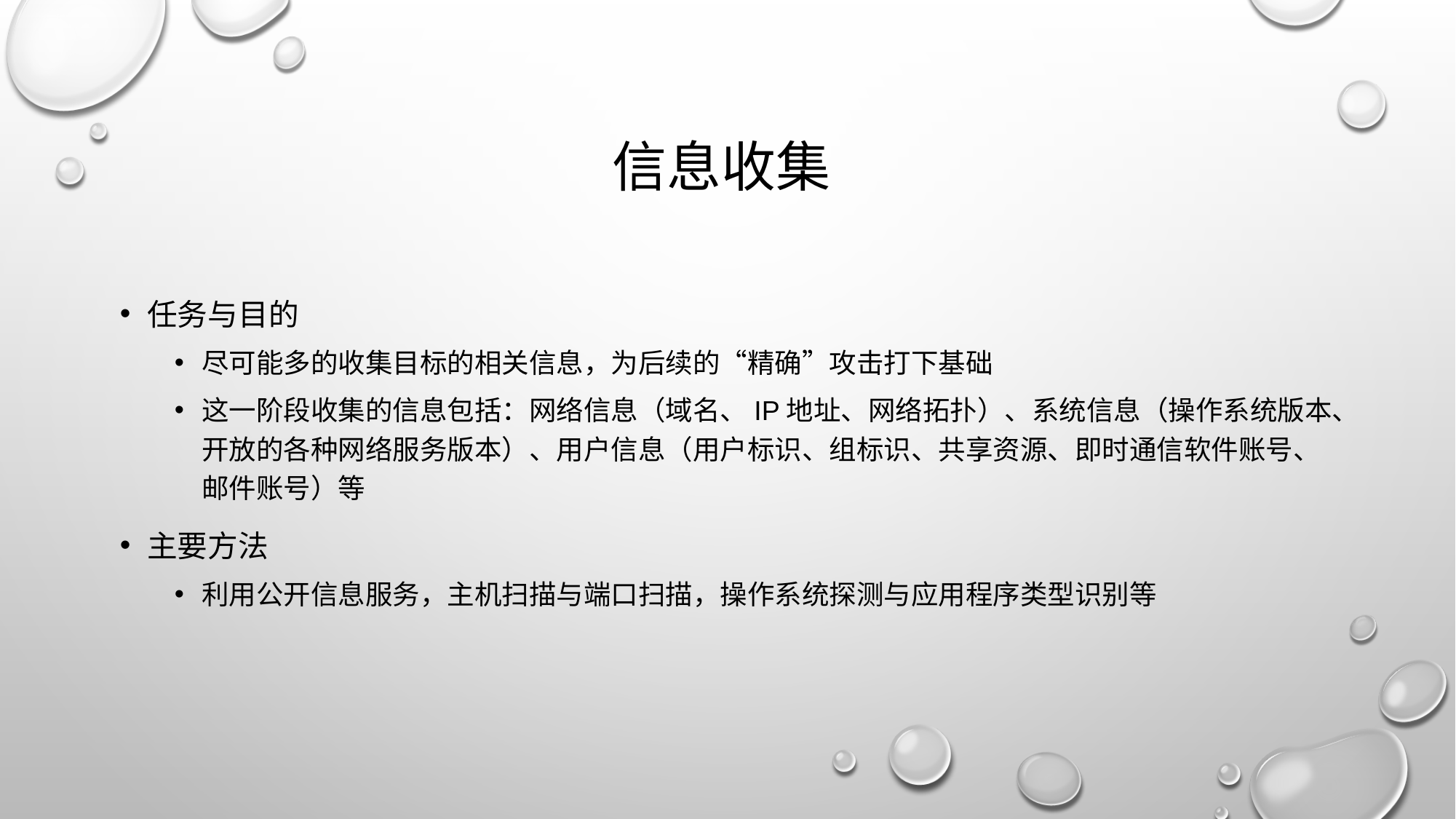

# 信息收集
任务与目的
尽可能多的收集目标的相关信息，为后续的“精确”攻击打下基础
这一阶段收集的信息包括：网络信息（域名、IP地址、网络拓扑）、系统信息（操作系统版本、开放的各种网络服务版本）、用户信息（用户标识、组标识、共享资源、即时通信软件账号、邮件账号）等
主要方法
利用公开信息服务，主机扫描与端口扫描，操作系统探测与应用程序类型识别等